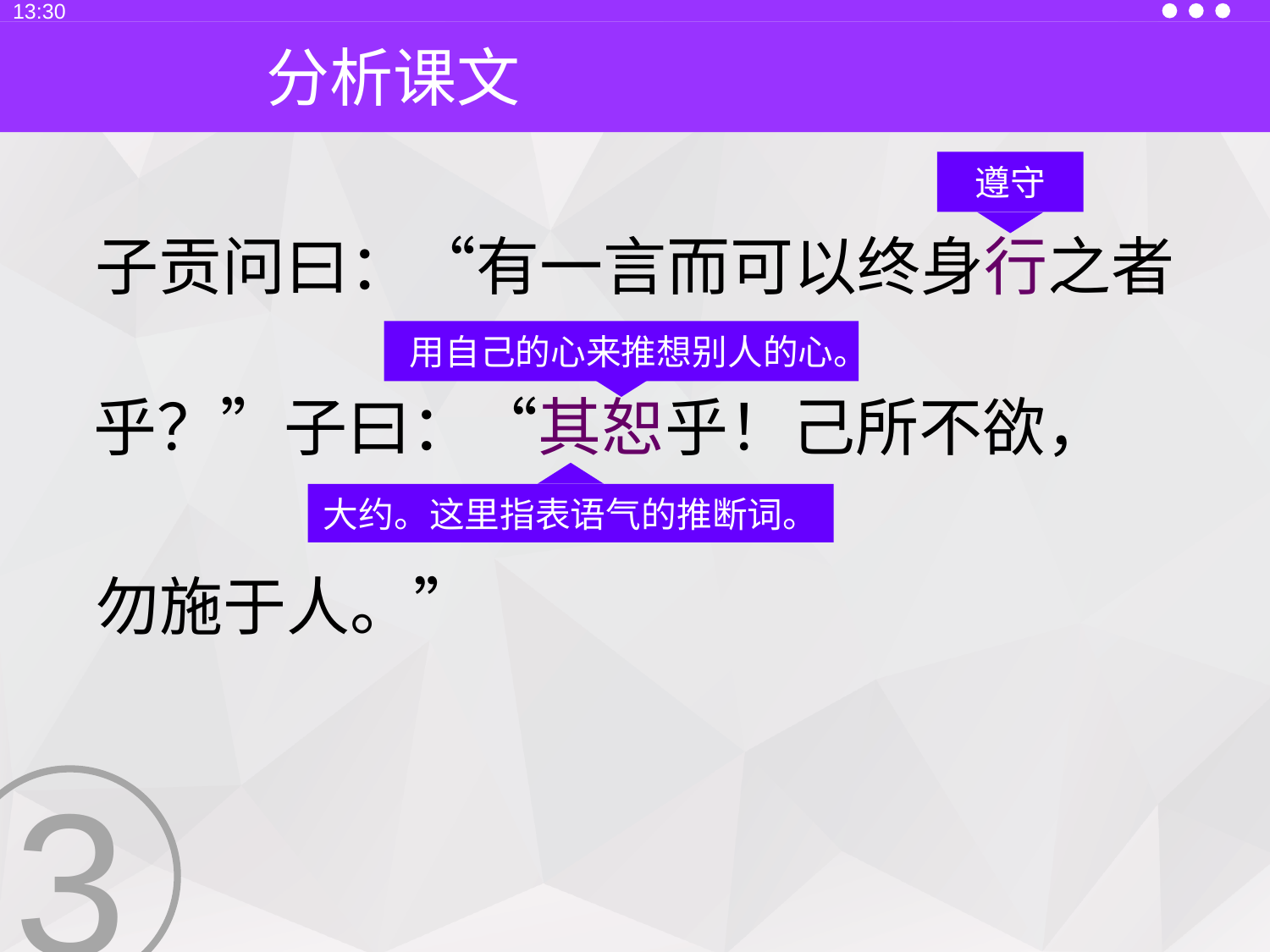

13:30

分析课文
遵守

子贡问曰：“有一言而可以终身行之者
用自己的心来推想别人的心。

乎？”子曰：“其恕乎！己所不欲，

大约。这里指表语气的推断词。
勿施于人。”
3